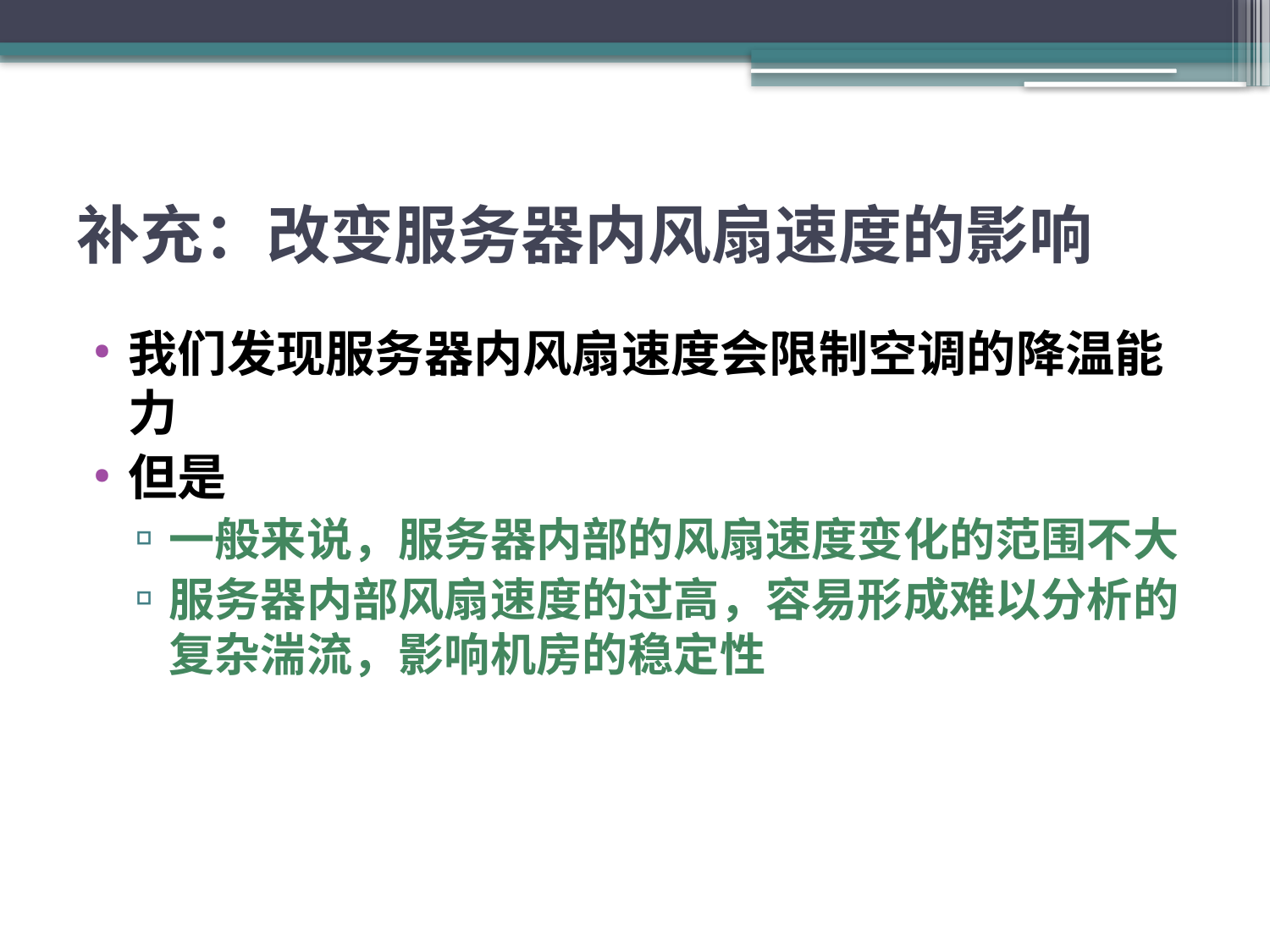

# 补充：改变服务器内风扇速度的影响
我们发现服务器内风扇速度会限制空调的降温能力
但是
一般来说，服务器内部的风扇速度变化的范围不大
服务器内部风扇速度的过高，容易形成难以分析的复杂湍流，影响机房的稳定性